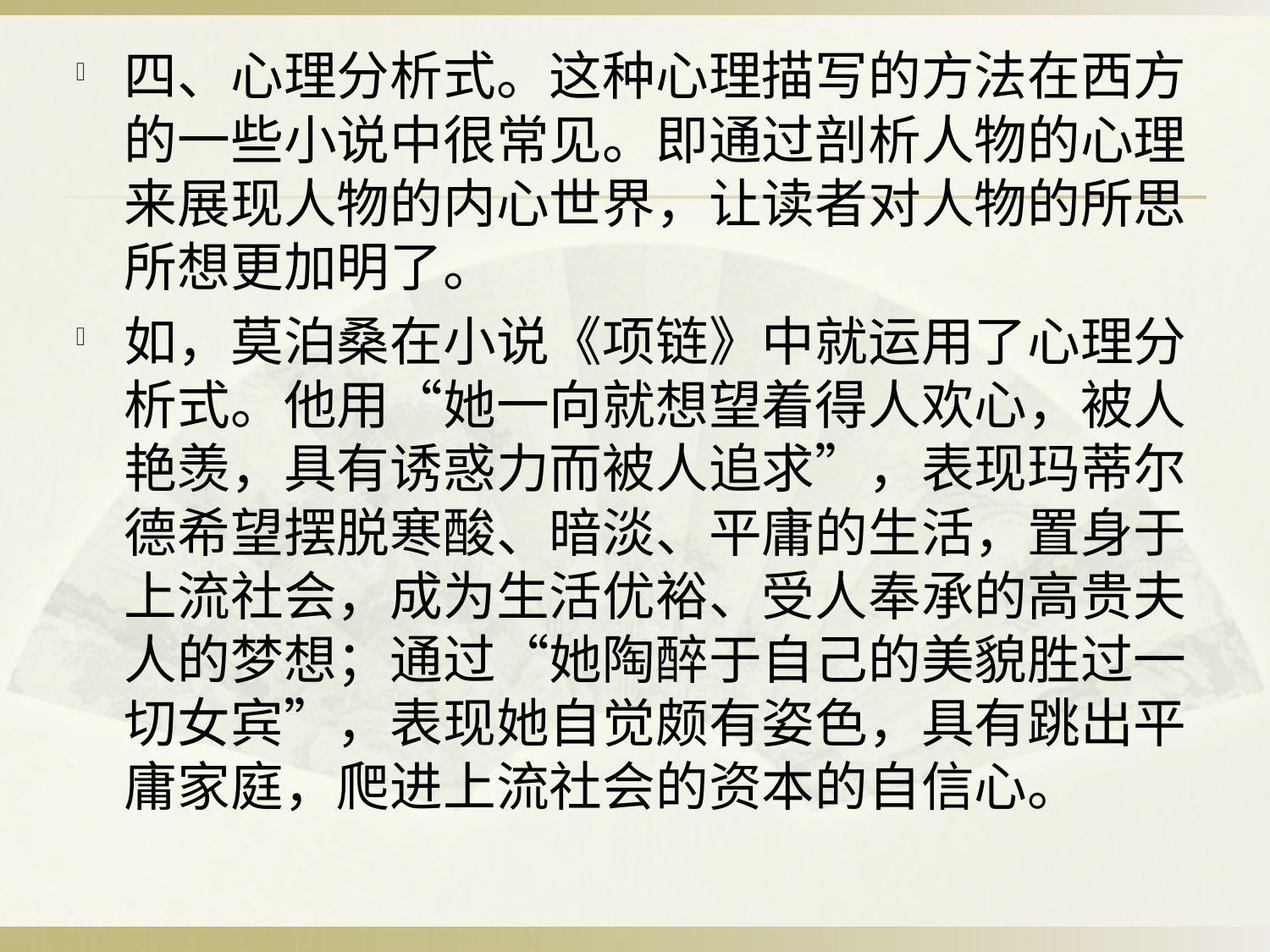

四、心理分析式。这种心理描写的方法在西方的一些小说中很常见。即通过剖析人物的心理来展现人物的内心世界，让读者对人物的所思所想更加明了。
如，莫泊桑在小说《项链》中就运用了心理分析式。他用“她一向就想望着得人欢心，被人艳羡，具有诱惑力而被人追求”，表现玛蒂尔德希望摆脱寒酸、暗淡、平庸的生活，置身于上流社会，成为生活优裕、受人奉承的高贵夫人的梦想；通过“她陶醉于自己的美貌胜过一切女宾”，表现她自觉颇有姿色，具有跳出平庸家庭，爬进上流社会的资本的自信心。
#